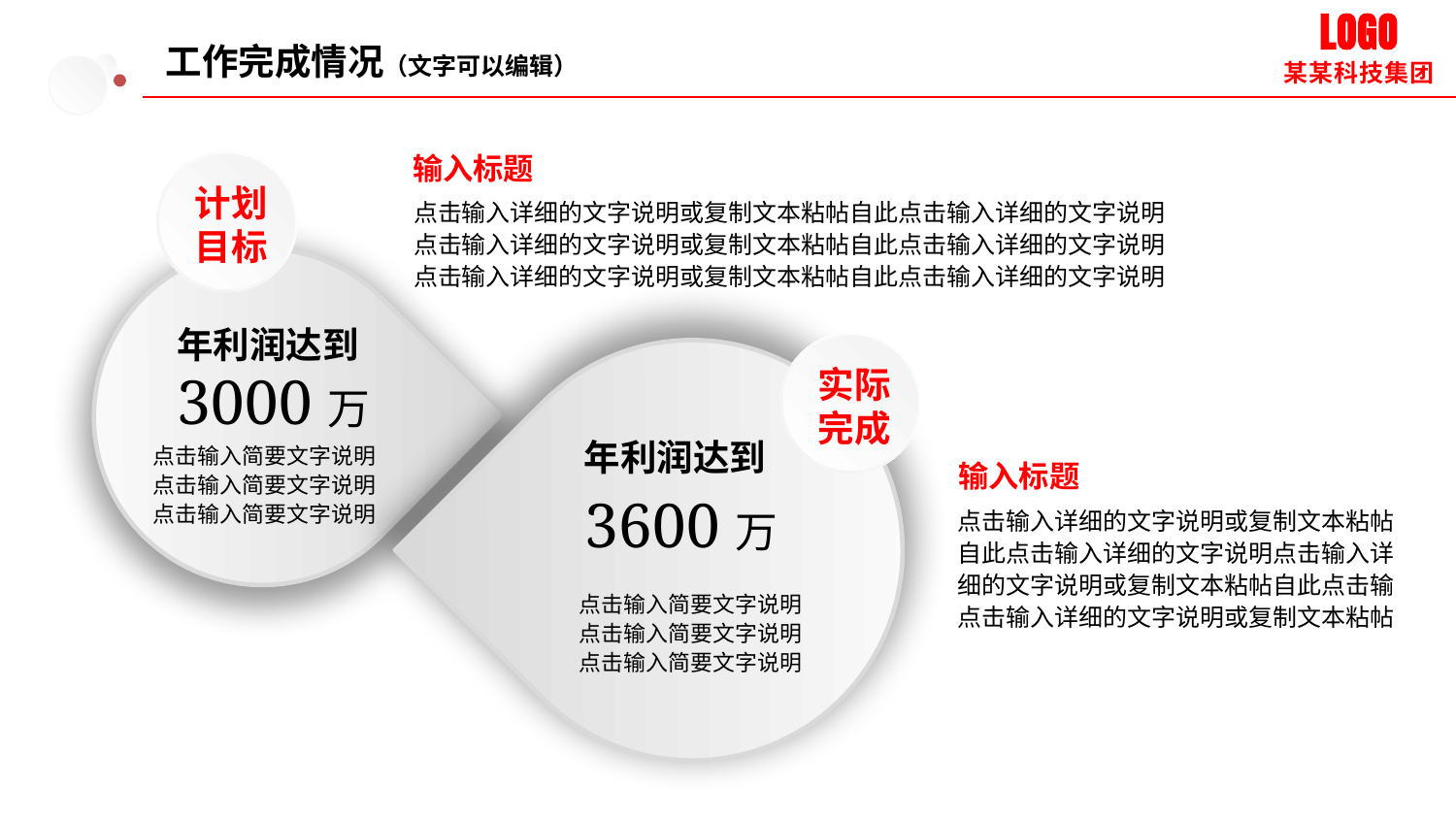

工作完成情况（文字可以编辑）
输入标题

计划
目标
点击输入详细的文字说明或复制文本粘帖自此点击输入详细的文字说明
点击输入详细的文字说明或复制文本粘帖自此点击输入详细的文字说明
点击输入详细的文字说明或复制文本粘帖自此点击输入详细的文字说明

年利润达到

实际
完成

3000万
年利润达到
点击输入简要文字说明
点击输入简要文字说明
点击输入简要文字说明
输入标题
3600万
点击输入详细的文字说明或复制文本粘帖
自此点击输入详细的文字说明点击输入详
细的文字说明或复制文本粘帖自此点击输
点击输入详细的文字说明或复制文本粘帖
点击输入简要文字说明
点击输入简要文字说明
点击输入简要文字说明